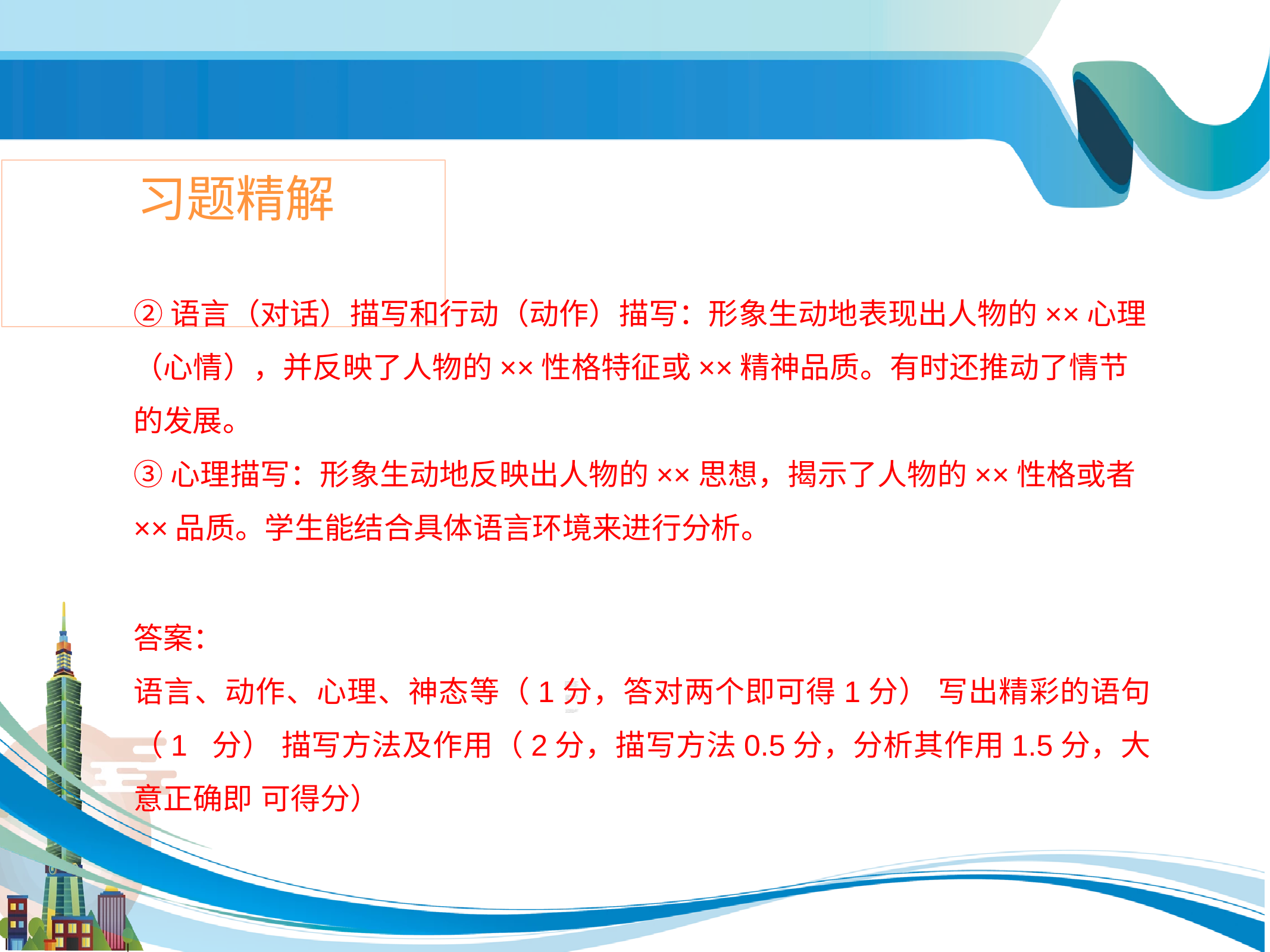

# 习题精解
②语言（对话）描写和行动（动作）描写：形象生动地表现出人物的××心理
（心情），并反映了人物的××性格特征或××精神品质。有时还推动了情节 的发展。
③心理描写：形象生动地反映出人物的××思想，揭示了人物的××性格或者
××品质。学生能结合具体语言环境来进行分析。

答案：
语言、动作、心理、神态等（1分，答对两个即可得1分） 写出精彩的语句（1  分） 描写方法及作用（2分，描写方法0.5分，分析其作用1.5分，大意正确即 可得分）